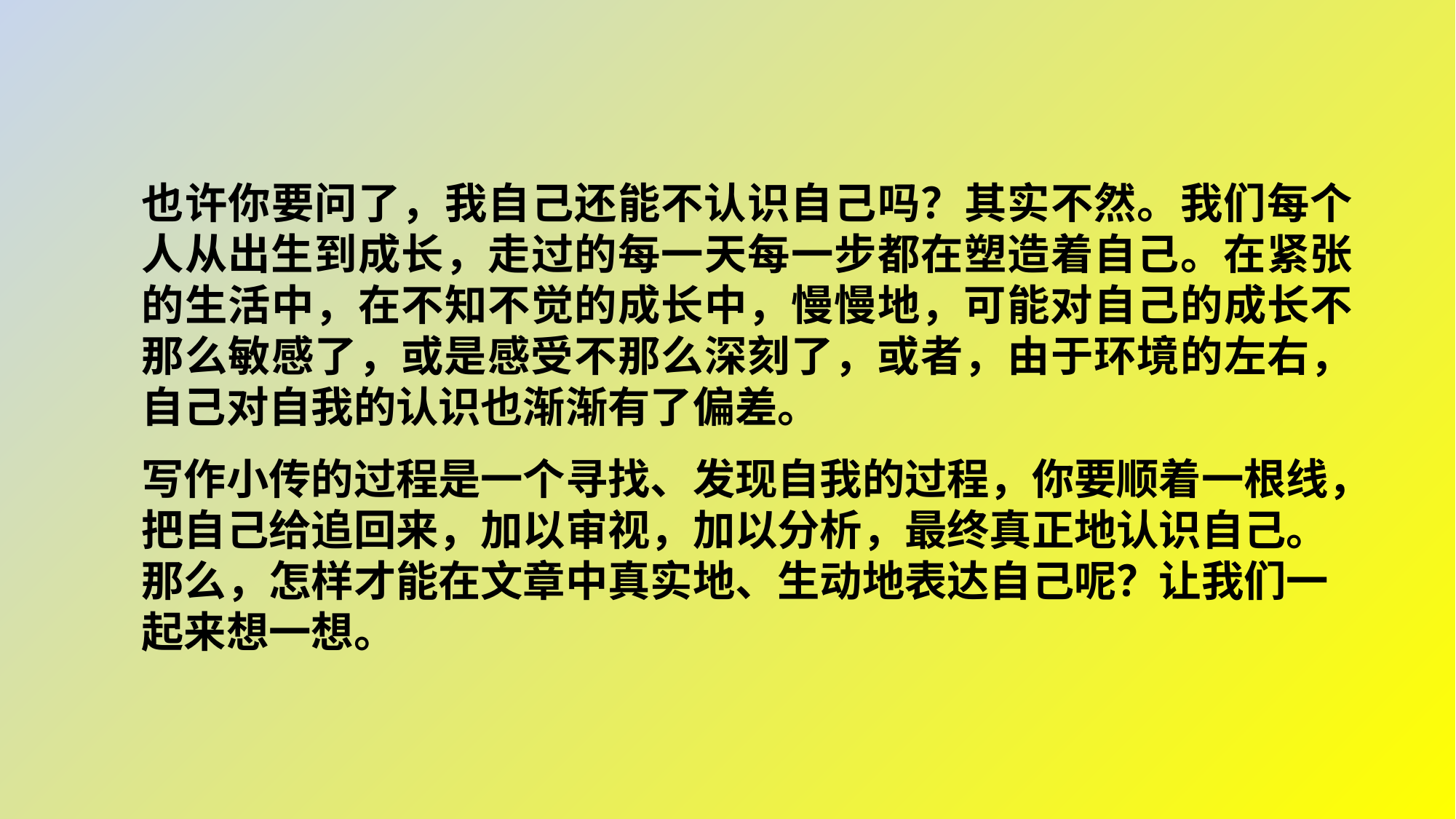

也许你要问了，我自己还能不认识自己吗？其实不然。我们每个人从出生到成长，走过的每一天每一步都在塑造着自己。在紧张的生活中，在不知不觉的成长中，慢慢地，可能对自己的成长不那么敏感了，或是感受不那么深刻了，或者，由于环境的左右，自己对自我的认识也渐渐有了偏差。
写作小传的过程是一个寻找、发现自我的过程，你要顺着一根线，把自己给追回来，加以审视，加以分析，最终真正地认识自己。那么，怎样才能在文章中真实地、生动地表达自己呢？让我们一起来想一想。